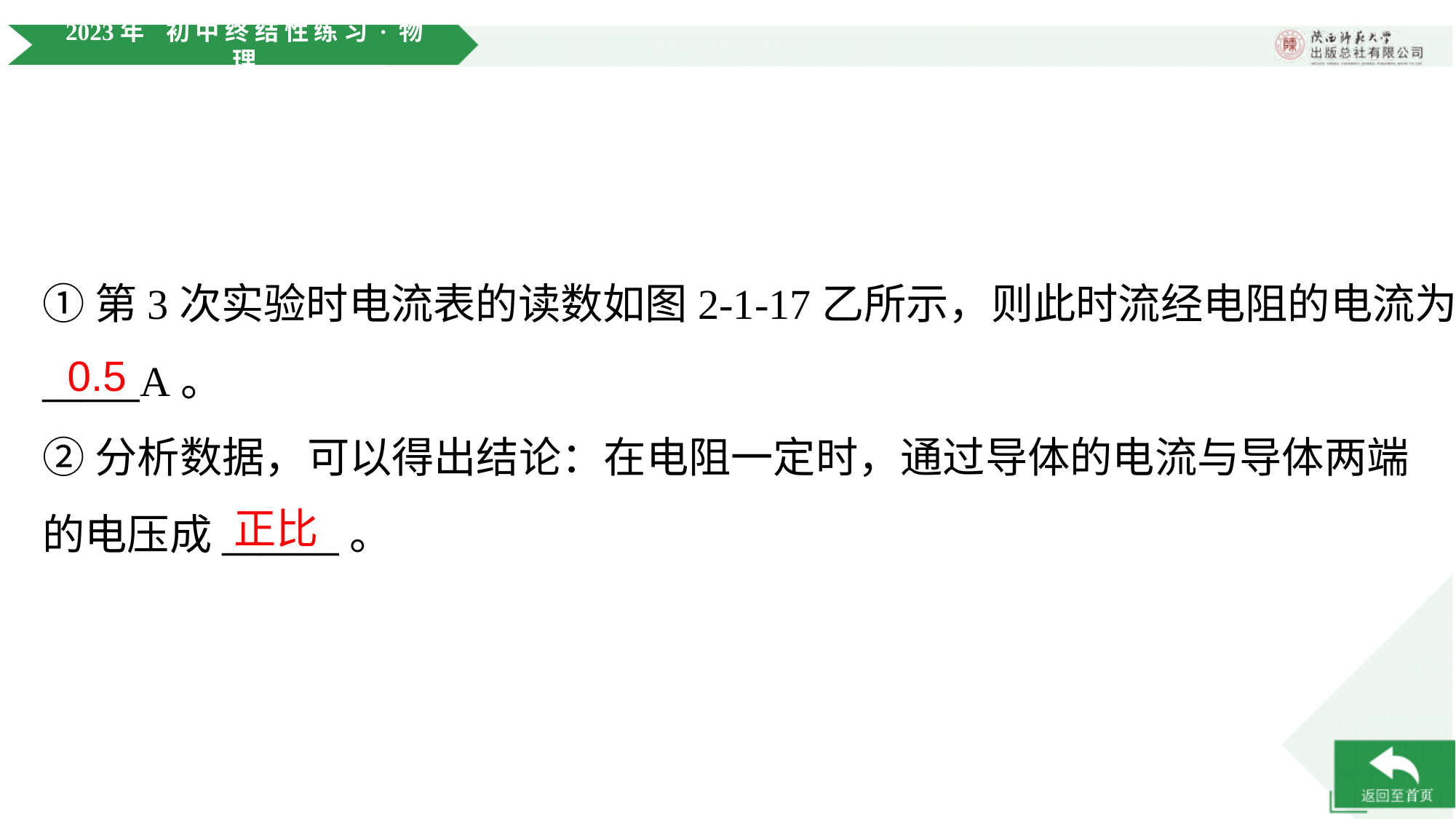

①第3次实验时电流表的读数如图2-1-17乙所示，则此时流经电阻的电流为
_____A。
0.5
②分析数据，可以得出结论：在电阻一定时，通过导体的电流与导体两端
的电压成______。
正比